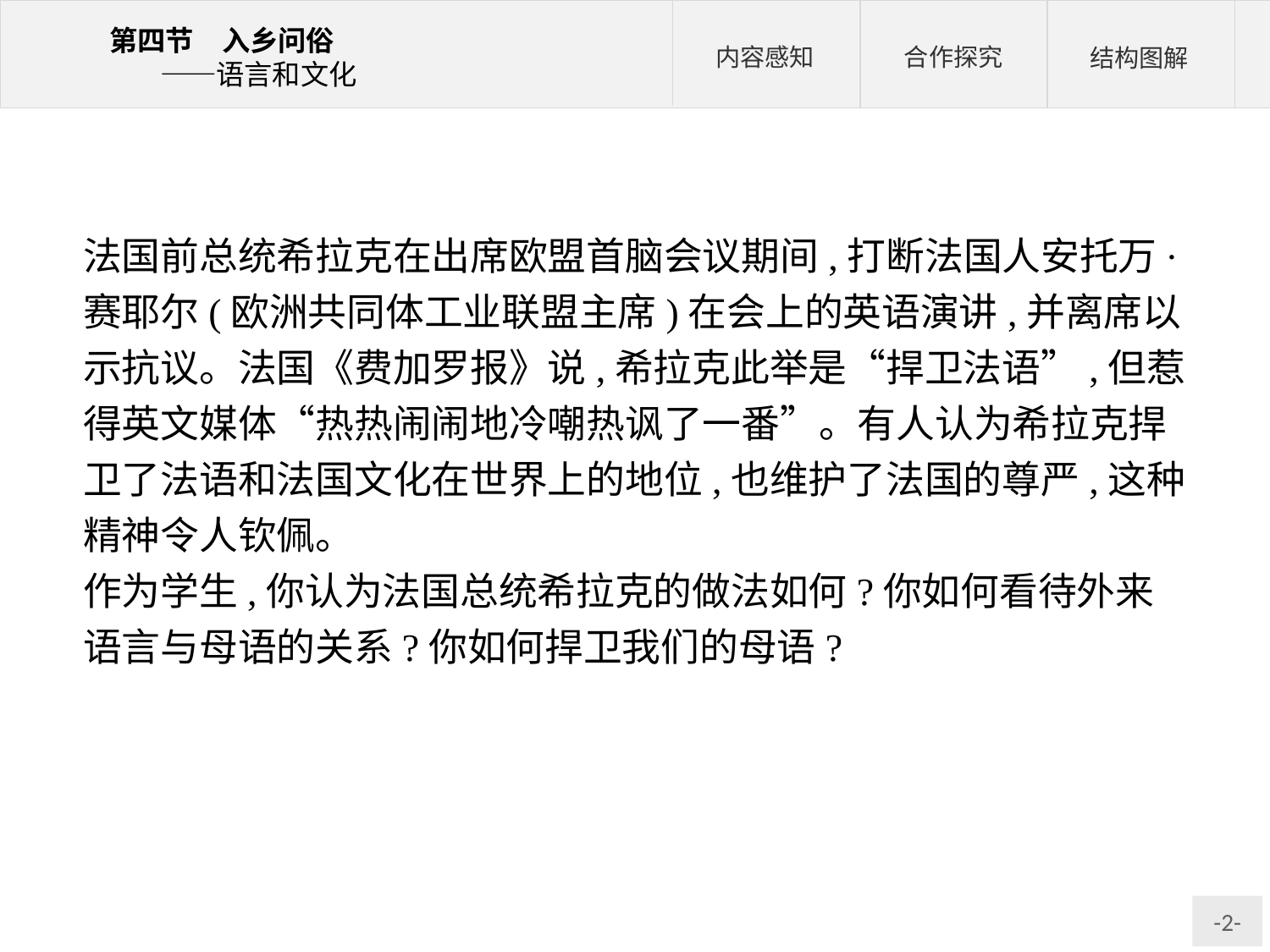

法国前总统希拉克在出席欧盟首脑会议期间,打断法国人安托万·赛耶尔(欧洲共同体工业联盟主席)在会上的英语演讲,并离席以示抗议。法国《费加罗报》说,希拉克此举是“捍卫法语”,但惹得英文媒体“热热闹闹地冷嘲热讽了一番”。有人认为希拉克捍卫了法语和法国文化在世界上的地位,也维护了法国的尊严,这种精神令人钦佩。
作为学生,你认为法国总统希拉克的做法如何?你如何看待外来语言与母语的关系?你如何捍卫我们的母语?